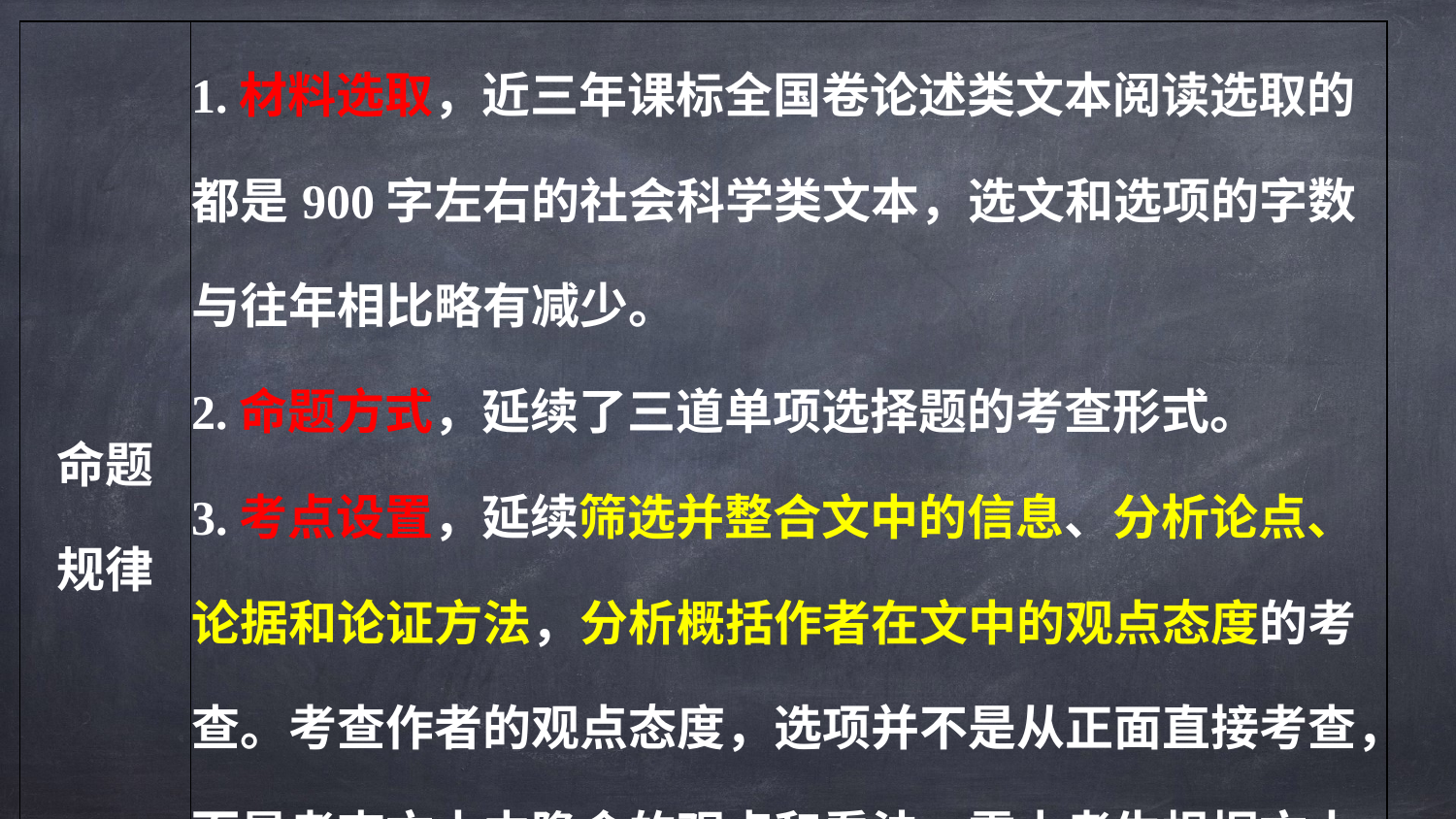

| 命题 规律 | 1.材料选取，近三年课标全国卷论述类文本阅读选取的都是900字左右的社会科学类文本，选文和选项的字数与往年相比略有减少。 2.命题方式，延续了三道单项选择题的考查形式。 3.考点设置，延续筛选并整合文中的信息、分析论点、论据和论证方法，分析概括作者在文中的观点态度的考查。考查作者的观点态度，选项并不是从正面直接考查，而是考查文本中隐含的观点和看法，需由考生根据文本推断出来。 |
| --- | --- |